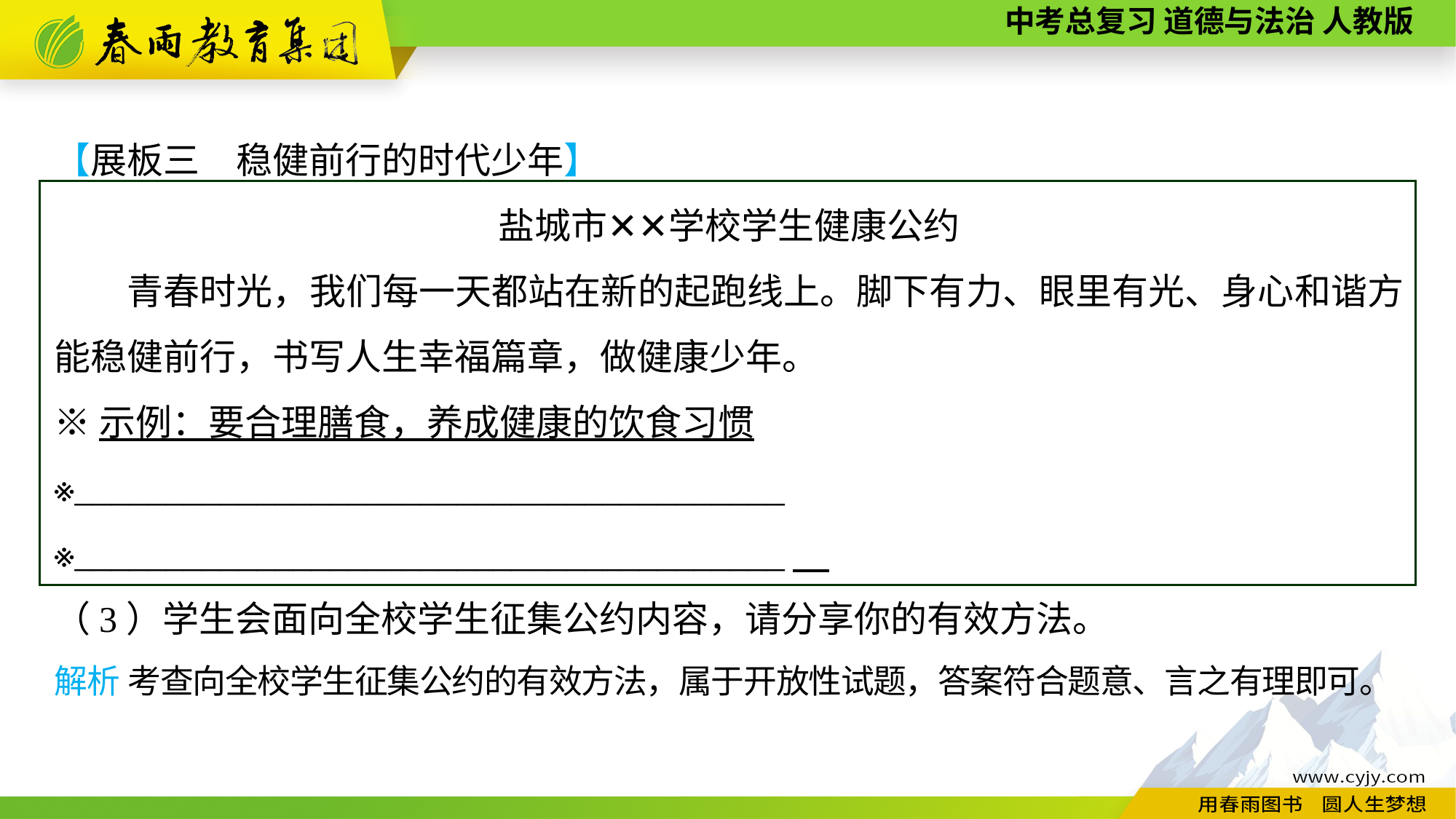

【展板三　稳健前行的时代少年】
盐城市✕✕学校学生健康公约
　　青春时光，我们每一天都站在新的起跑线上。脚下有力、眼里有光、身心和谐方能稳健前行，书写人生幸福篇章，做健康少年。
※示例：要合理膳食，养成健康的饮食习惯
※_______________________________________
※_______________________________________
（3）学生会面向全校学生征集公约内容，请分享你的有效方法。

解析 考查向全校学生征集公约的有效方法，属于开放性试题，答案符合题意、言之有理即可。